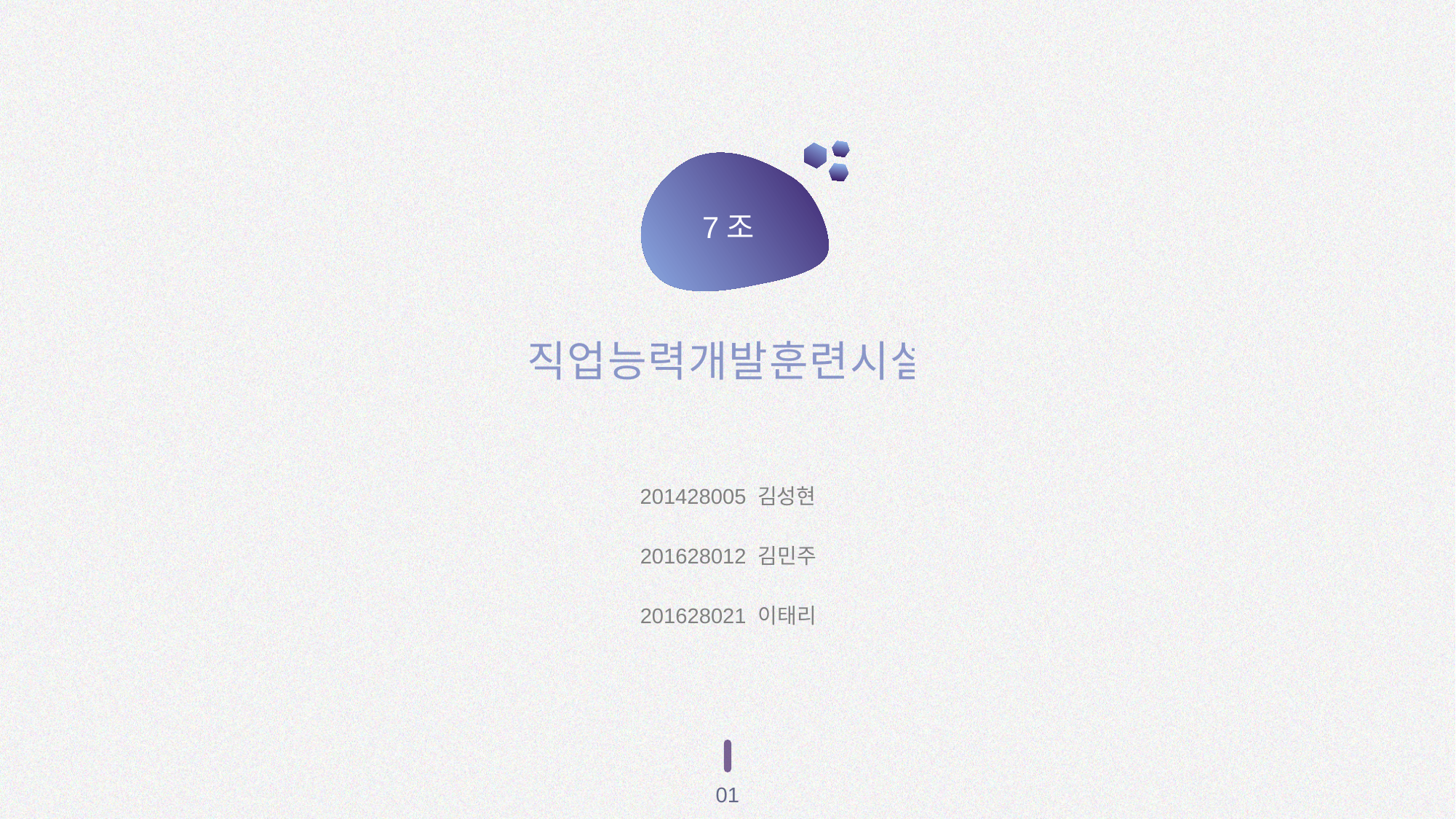

7조
직업능력개발훈련시설
201428005 김성현
201628012 김민주
201628021 이태리
01